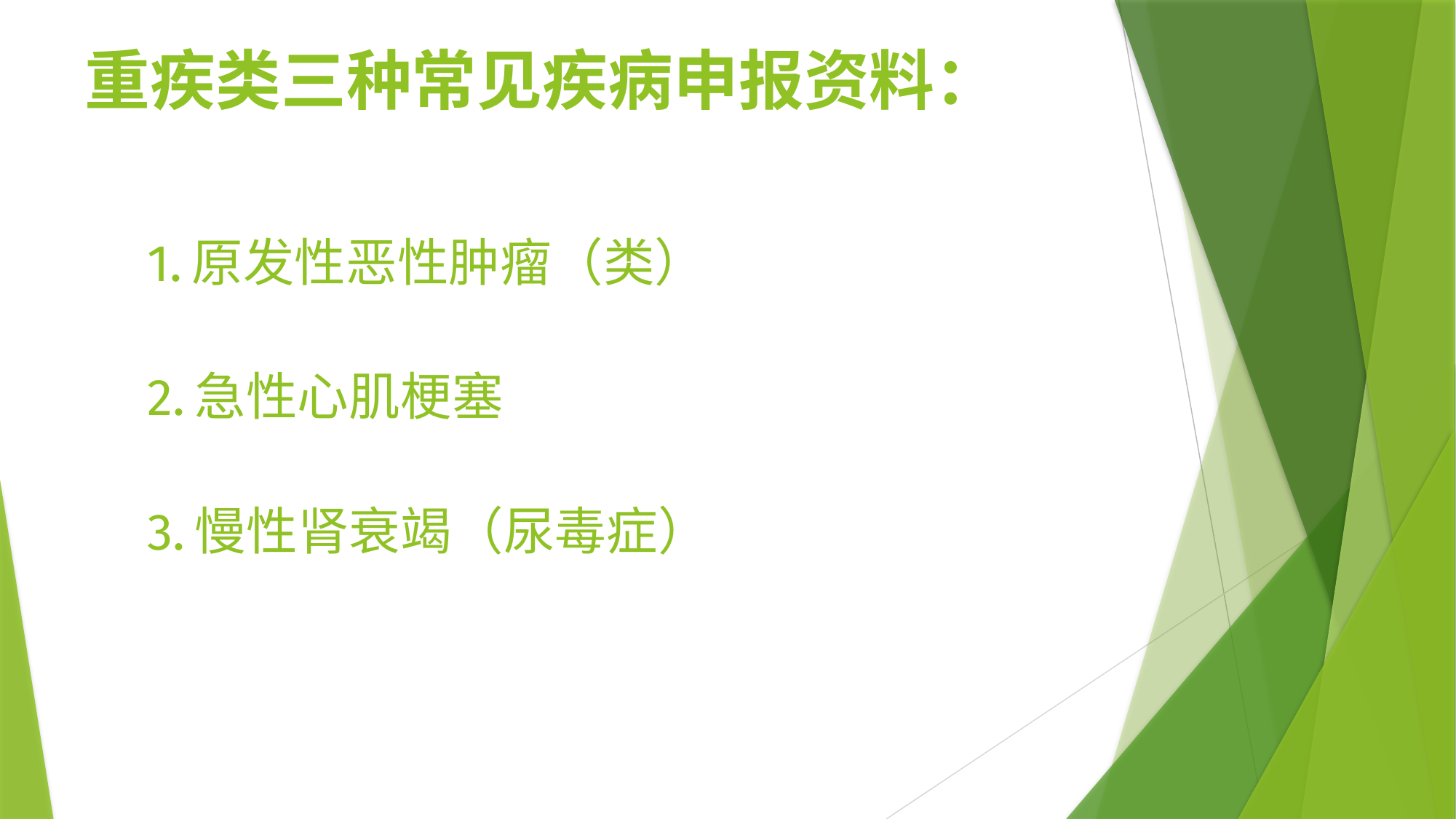

重疾类三种常见疾病申报资料：

          1.原发性恶性肿瘤（类）

          2.急性心肌梗塞

          3.慢性肾衰竭（尿毒症）